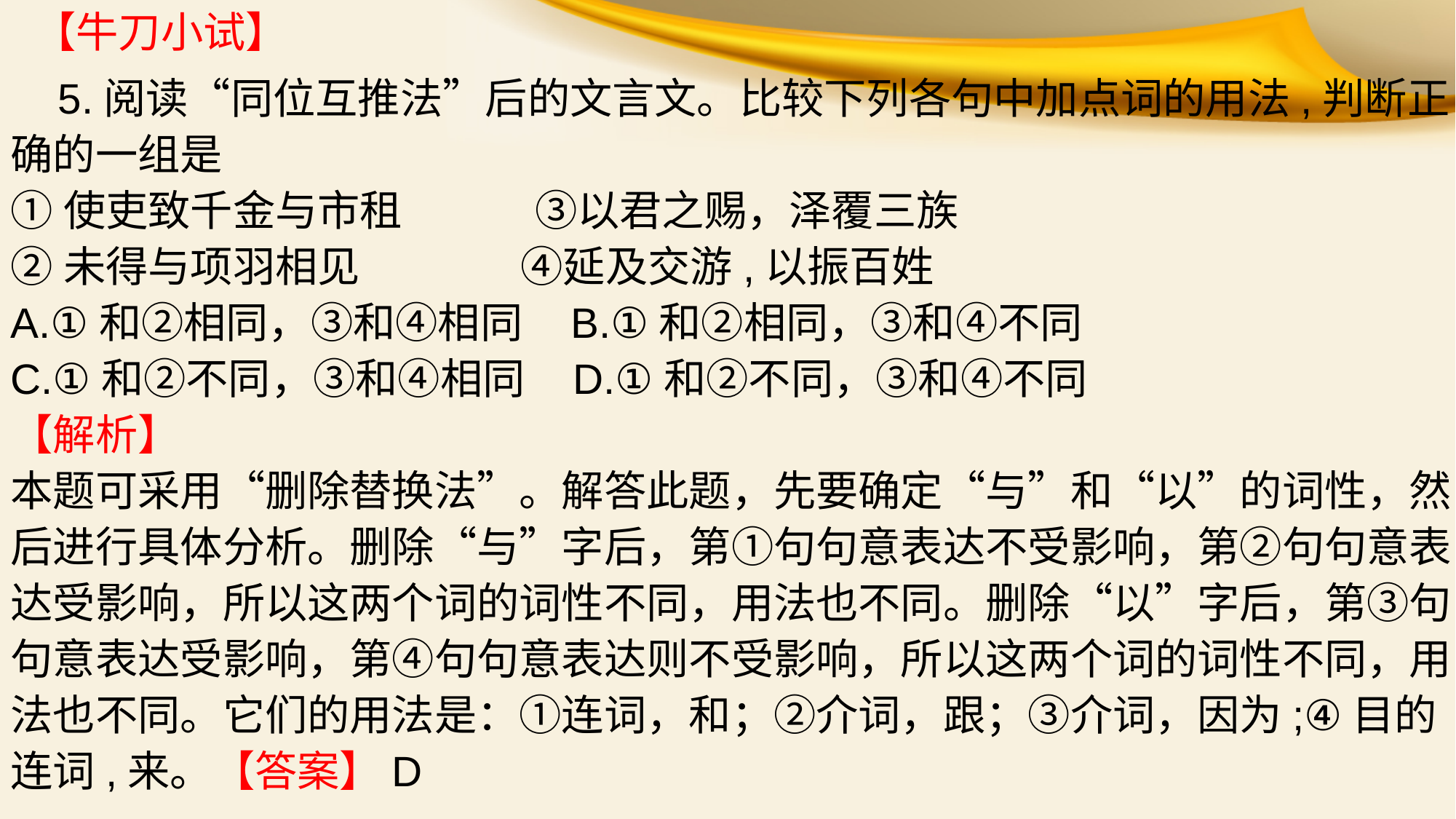

【牛刀小试】
    5.阅读“同位互推法”后的文言文。比较下列各句中加点词的用法,判断正确的一组是
①使吏致千金与市租              ③以君之赐，泽覆三族
②未得与项羽相见                 ④延及交游,以振百姓
A.①和②相同，③和④相同    B.①和②相同，③和④不同
C.①和②不同，③和④相同    D.①和②不同，③和④不同
【解析】
本题可采用“删除替换法”。解答此题，先要确定“与”和“以”的词性，然后进行具体分析。删除“与”字后，第①句句意表达不受影响，第②句句意表达受影响，所以这两个词的词性不同，用法也不同。删除“以”字后，第③句句意表达受影响，第④句句意表达则不受影响，所以这两个词的词性不同，用法也不同。它们的用法是：①连词，和；②介词，跟；③介词，因为;④目的连词,来。【答案】D